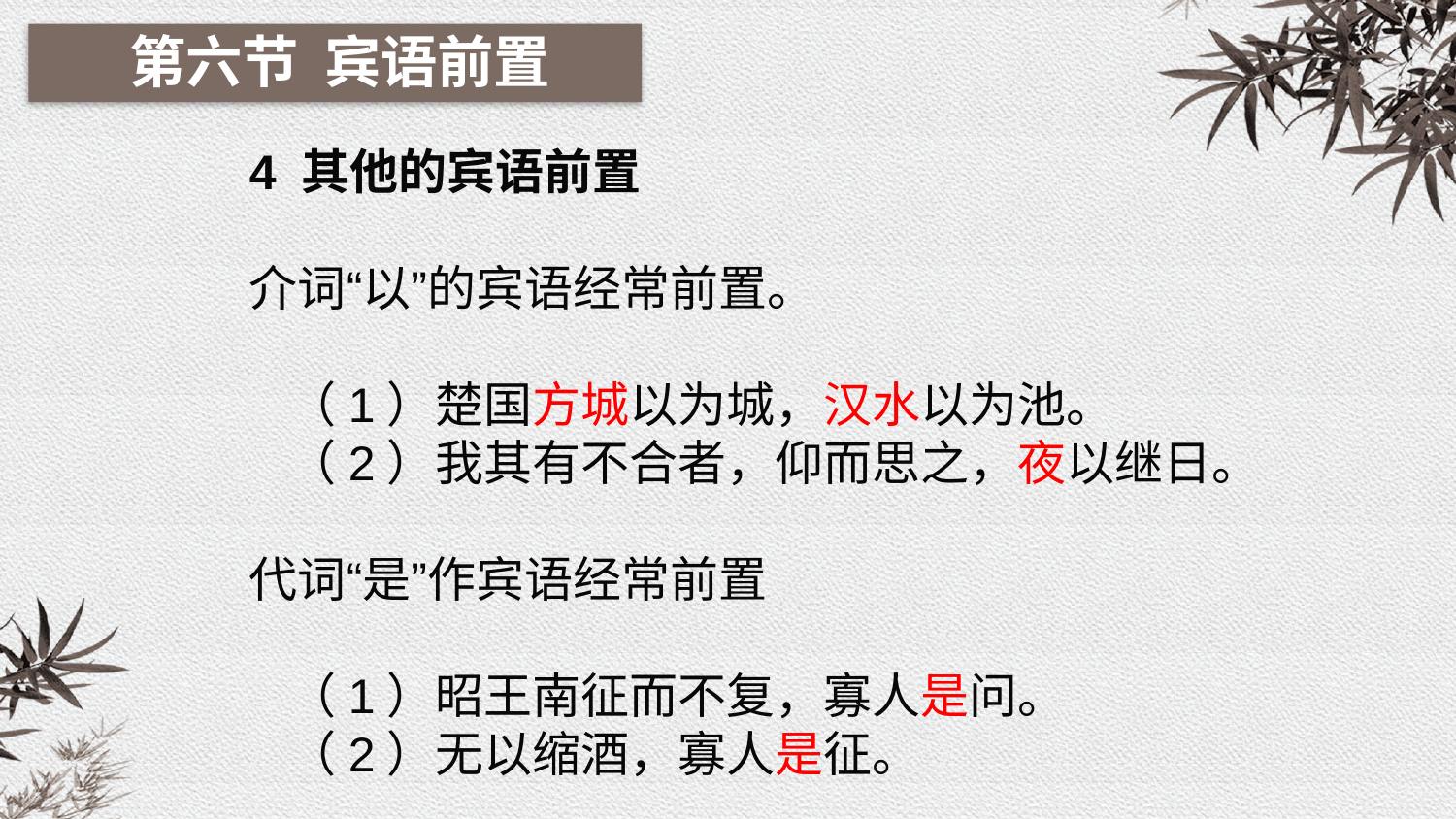

第六节  宾语前置

4 其他的宾语前置

介词“以”的宾语经常前置。

  （1）楚国方城以为城，汉水以为池。
  （2）我其有不合者，仰而思之，夜以继日。

代词“是”作宾语经常前置

  （1）昭王南征而不复，寡人是问。
  （2）无以缩酒，寡人是征。